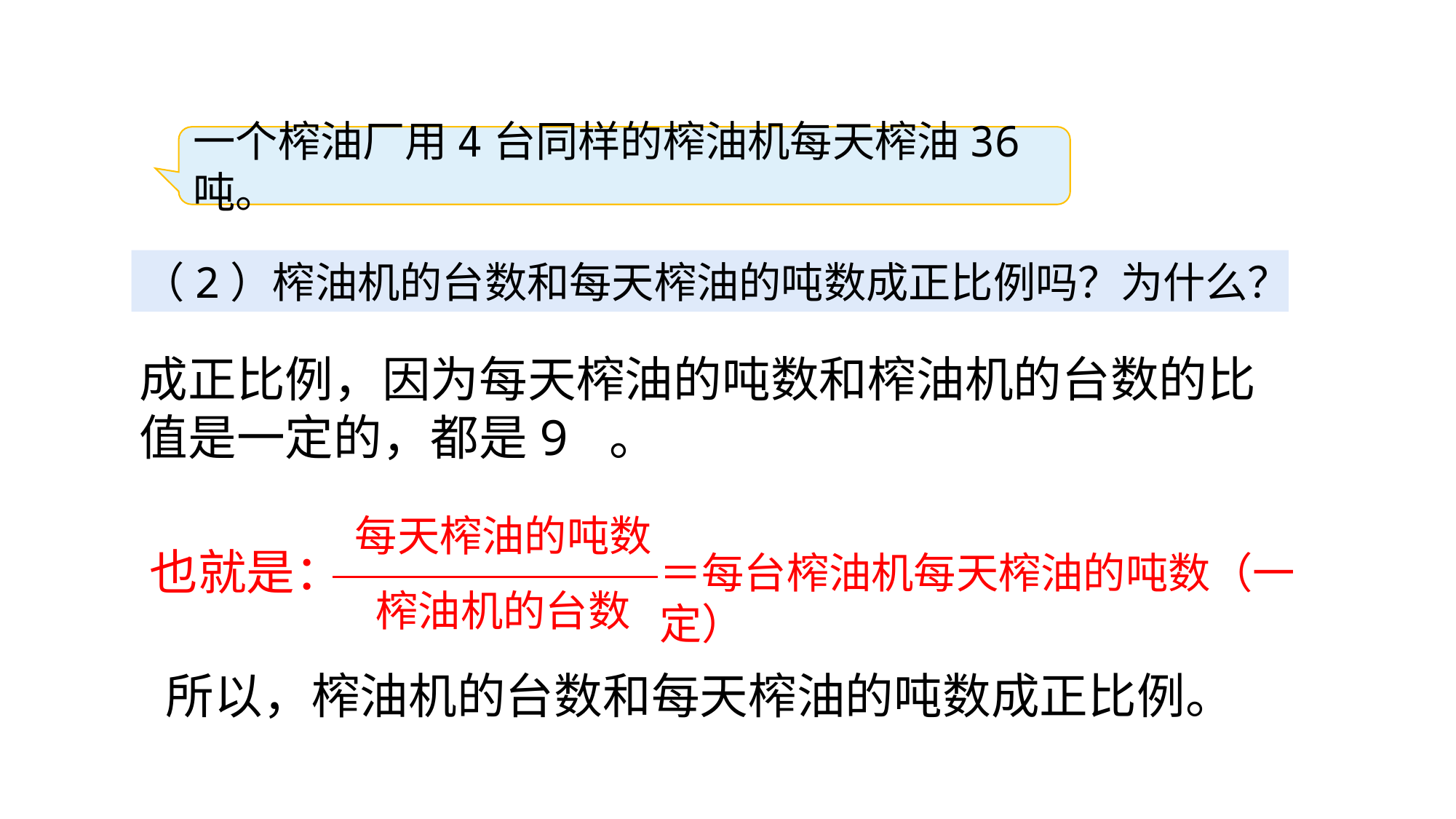

一个榨油厂用4台同样的榨油机每天榨油36吨。
（2）榨油机的台数和每天榨油的吨数成正比例吗？为什么？
成正比例，因为每天榨油的吨数和榨油机的台数的比值是一定的，都是9 。
每天榨油的吨数
＝每台榨油机每天榨油的吨数（一定）
榨油机的台数
也就是：
所以，榨油机的台数和每天榨油的吨数成正比例。